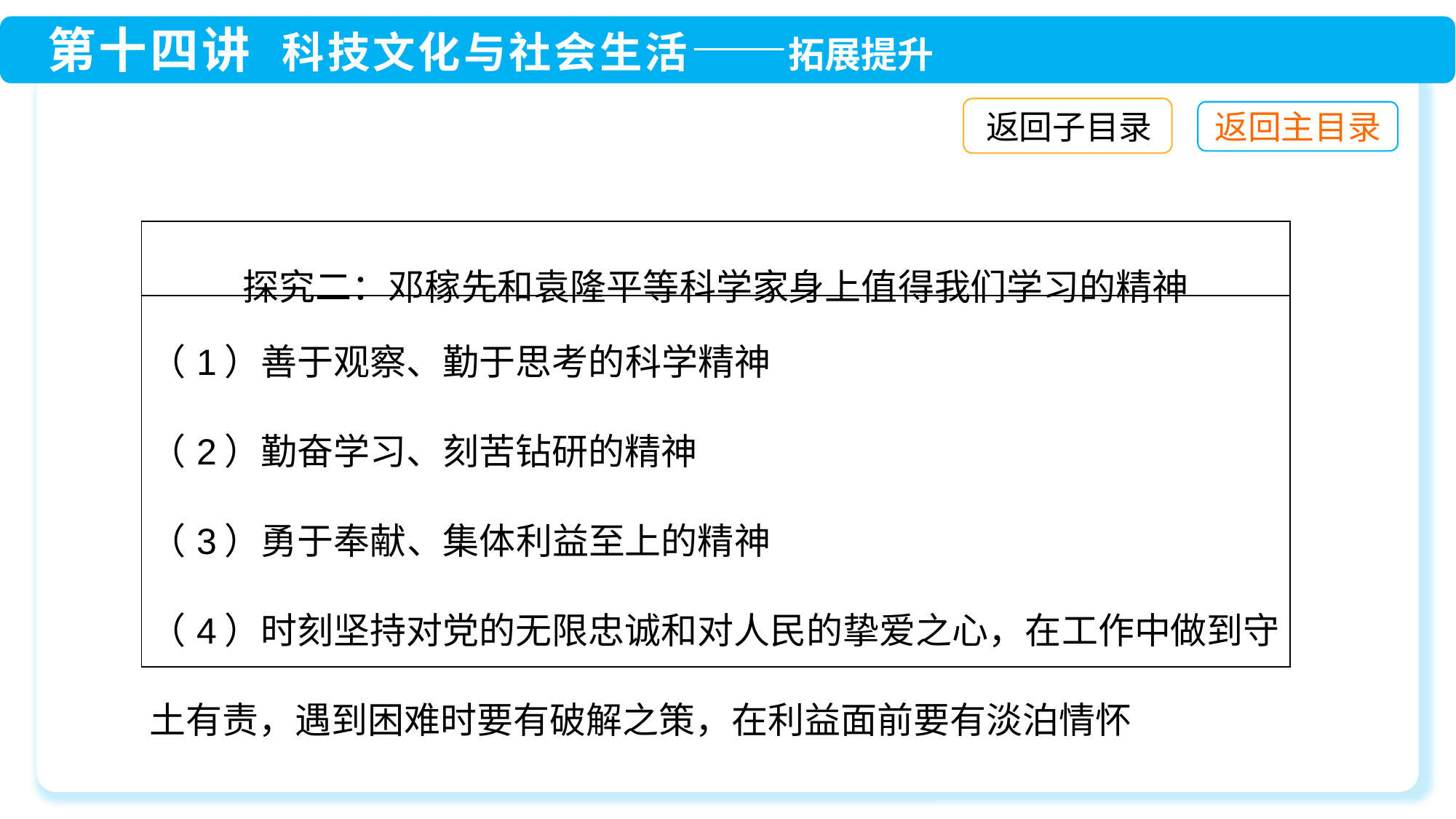

返回子目录
| 探究二：邓稼先和袁隆平等科学家身上值得我们学习的精神 |
| --- |
| （1）善于观察、勤于思考的科学精神 （2）勤奋学习、刻苦钻研的精神 （3）勇于奉献、集体利益至上的精神 （4）时刻坚持对党的无限忠诚和对人民的挚爱之心，在工作中做到守土有责，遇到困难时要有破解之策，在利益面前要有淡泊情怀 |